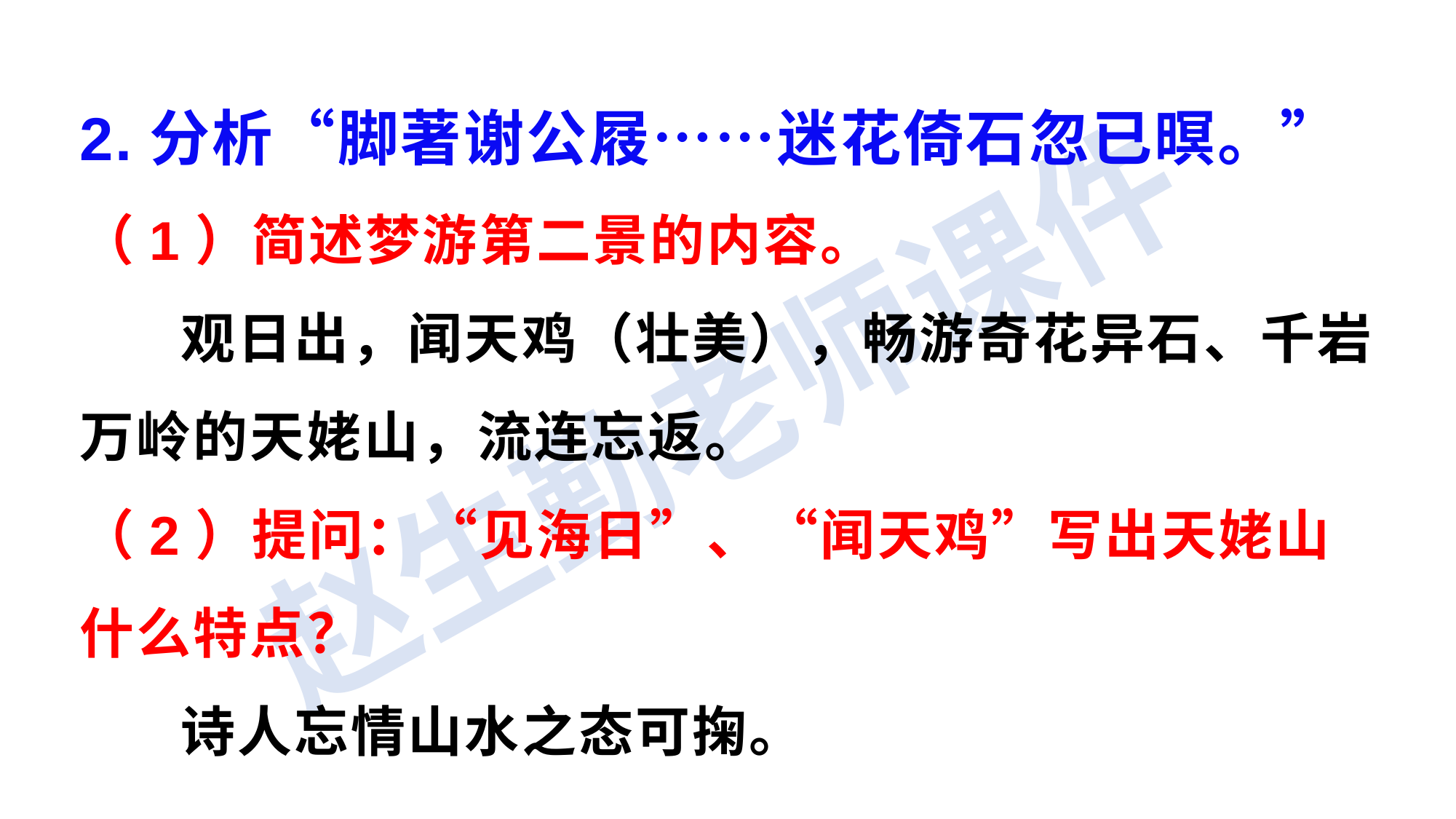

2.分析“脚著谢公屐……迷花倚石忽已暝。”
（1）简述梦游第二景的内容。
      观日出，闻天鸡（壮美），畅游奇花异石、千岩万岭的天姥山，流连忘返。
（2）提问：“见海日”、“闻天鸡”写出天姥山什么特点？
      诗人忘情山水之态可掬。